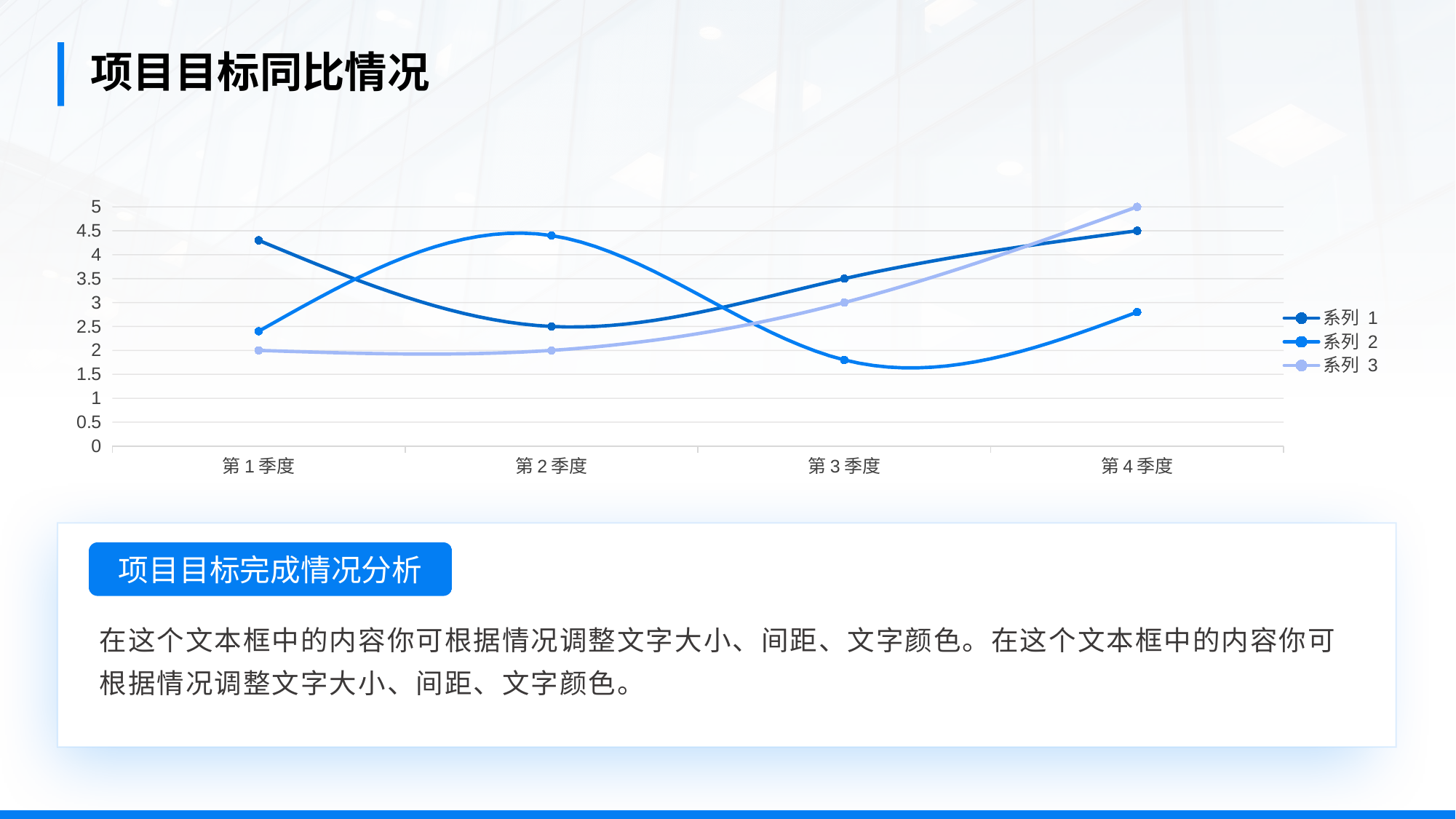

项目目标同比情况

### Chart

| Category | 系列 1 | 系列 2 | 系列 3 |
|---|---|---|---|
| 第1季度 | 4.3 | 2.4 | 2.0 |
| 第2季度 | 2.5 | 4.4 | 2.0 |
| 第3季度 | 3.5 | 1.8 | 3.0 |
| 第4季度 | 4.5 | 2.8 | 5.0 |
项目目标完成情况分析
在这个文本框中的内容你可根据情况调整文字大小、间距、文字颜色。在这个文本框中的内容你可根据情况调整文字大小、间距、文字颜色。